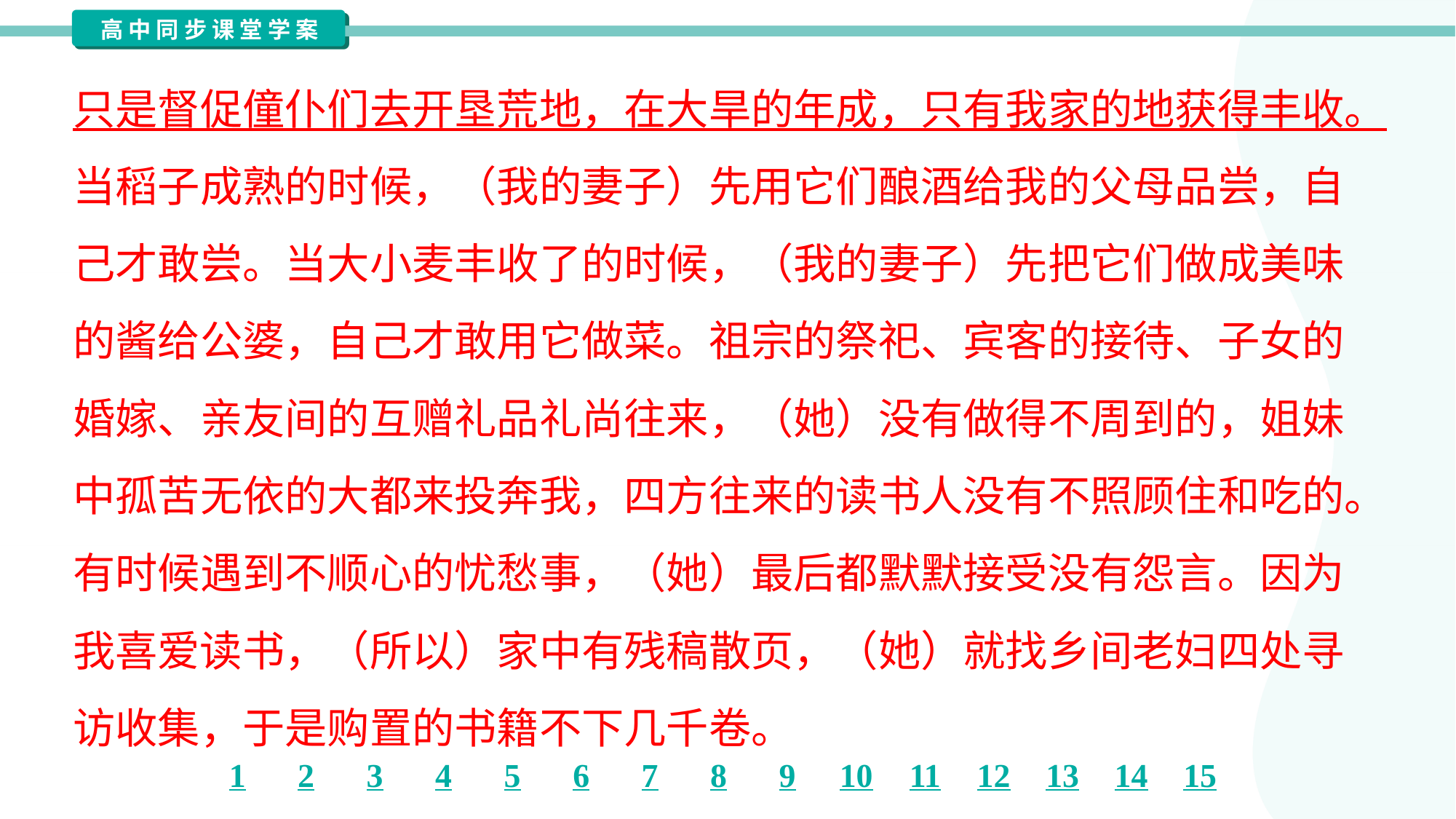

只是督促僮仆们去开垦荒地，在大旱的年成，只有我家的地获得丰收。
当稻子成熟的时候，（我的妻子）先用它们酿酒给我的父母品尝，自
己才敢尝。当大小麦丰收了的时候，（我的妻子）先把它们做成美味
的酱给公婆，自己才敢用它做菜。祖宗的祭祀、宾客的接待、子女的
婚嫁、亲友间的互赠礼品礼尚往来，（她）没有做得不周到的，姐妹
中孤苦无依的大都来投奔我，四方往来的读书人没有不照顾住和吃的。
有时候遇到不顺心的忧愁事，（她）最后都默默接受没有怨言。因为
我喜爱读书，（所以）家中有残稿散页，（她）就找乡间老妇四处寻
访收集，于是购置的书籍不下几千卷。